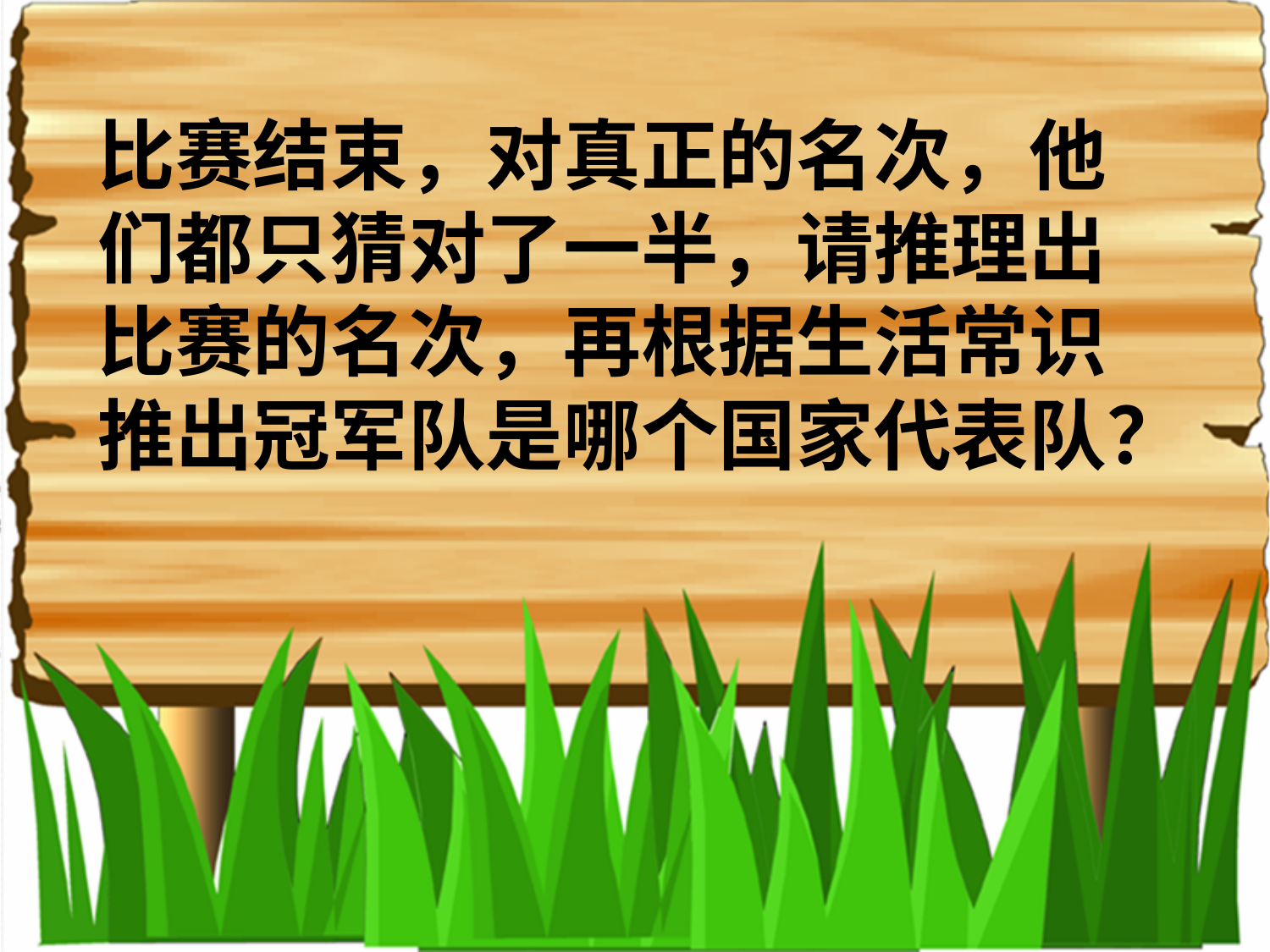

# 比赛结束，对真正的名次，他们都只猜对了一半，请推理出比赛的名次，再根据生活常识推出冠军队是哪个国家代表队？